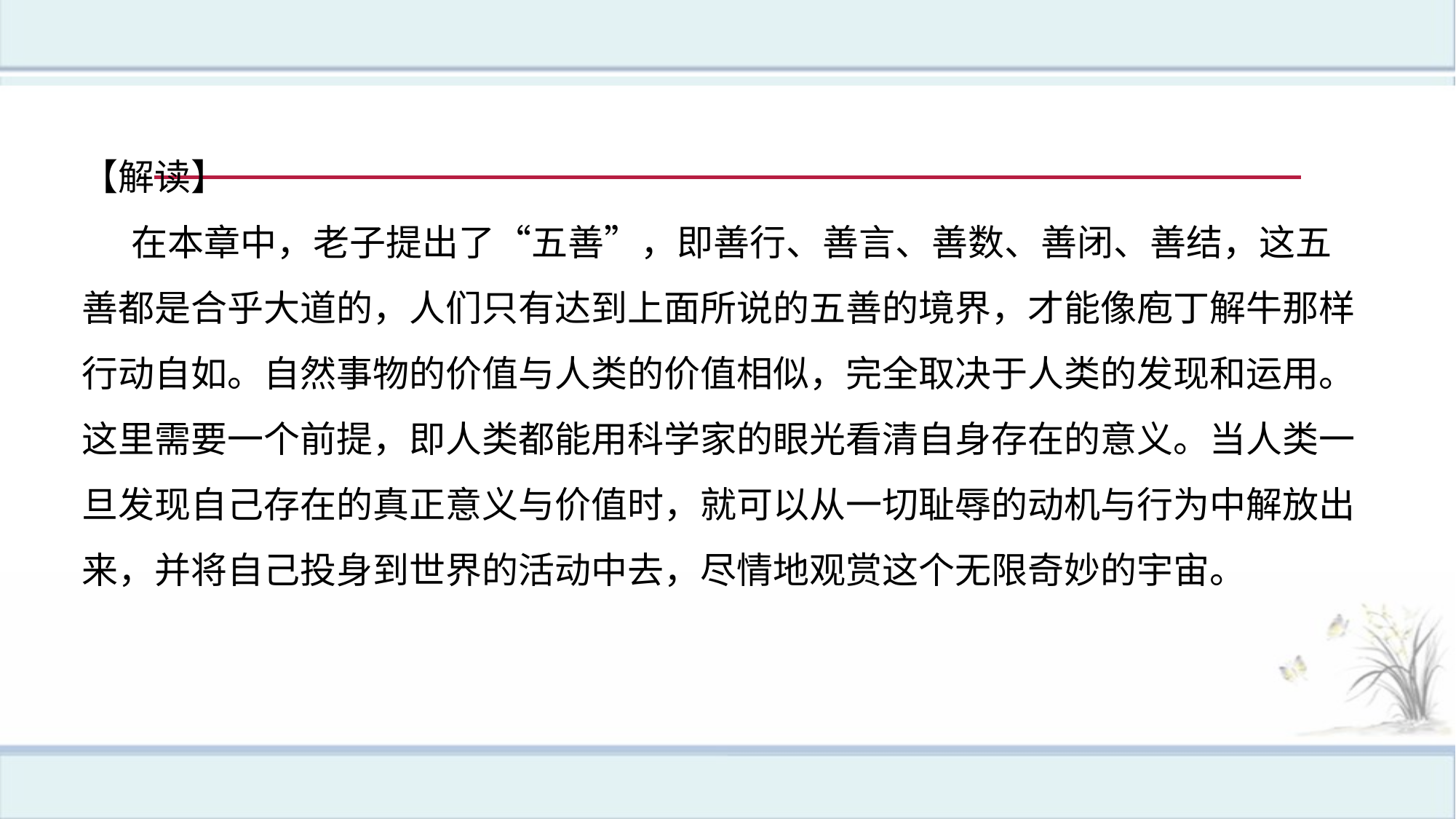

【解读】
     在本章中，老子提出了“五善”，即善行、善言、善数、善闭、善结，这五善都是合乎大道的，人们只有达到上面所说的五善的境界，才能像庖丁解牛那样行动自如。自然事物的价值与人类的价值相似，完全取决于人类的发现和运用。这里需要一个前提，即人类都能用科学家的眼光看清自身存在的意义。当人类一旦发现自己存在的真正意义与价值时，就可以从一切耻辱的动机与行为中解放出来，并将自己投身到世界的活动中去，尽情地观赏这个无限奇妙的宇宙。